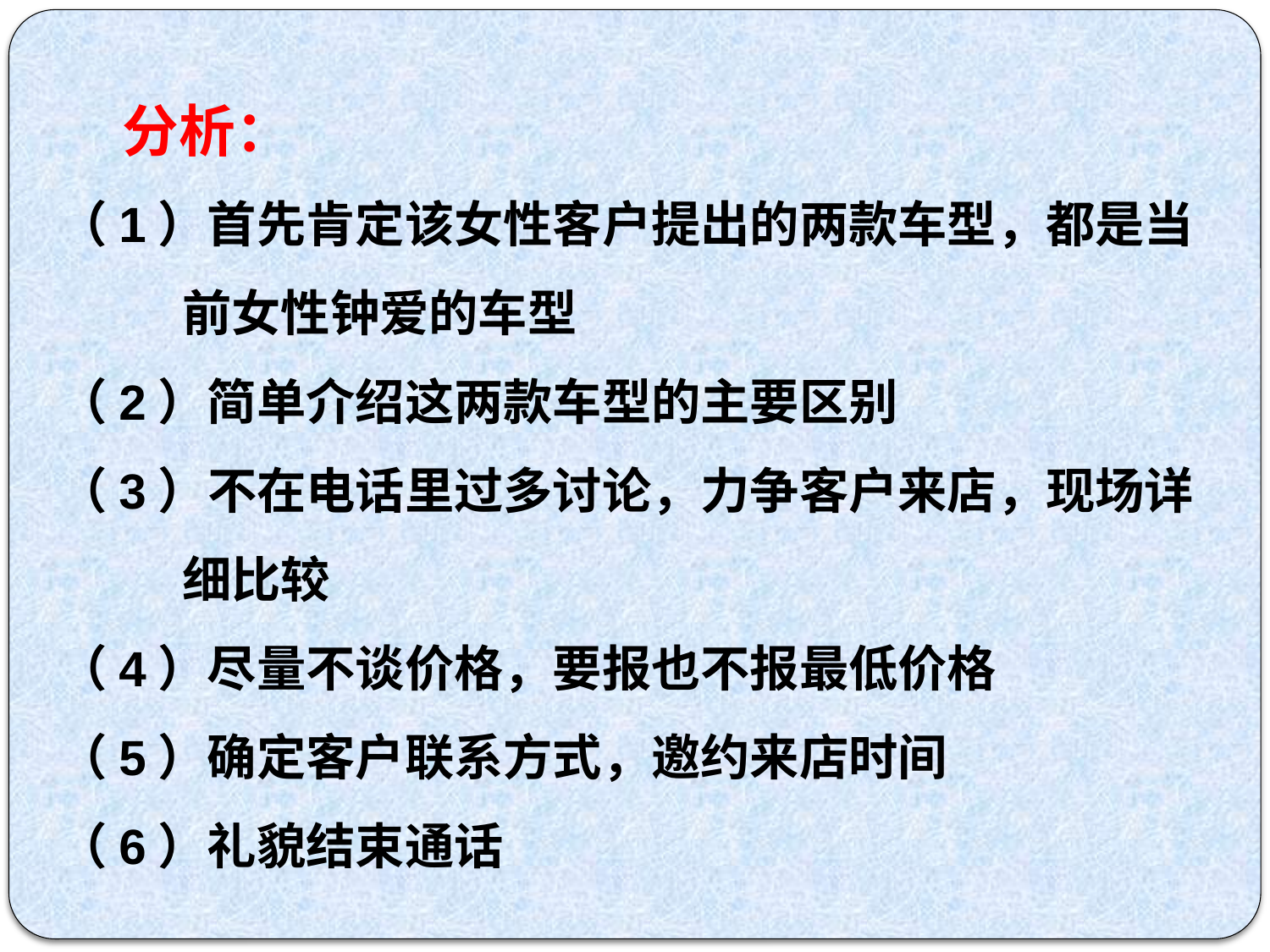

分析：
（1）首先肯定该女性客户提出的两款车型，都是当前女性钟爱的车型
（2）简单介绍这两款车型的主要区别
（3）不在电话里过多讨论，力争客户来店，现场详细比较
（4）尽量不谈价格，要报也不报最低价格
（5）确定客户联系方式，邀约来店时间
（6）礼貌结束通话